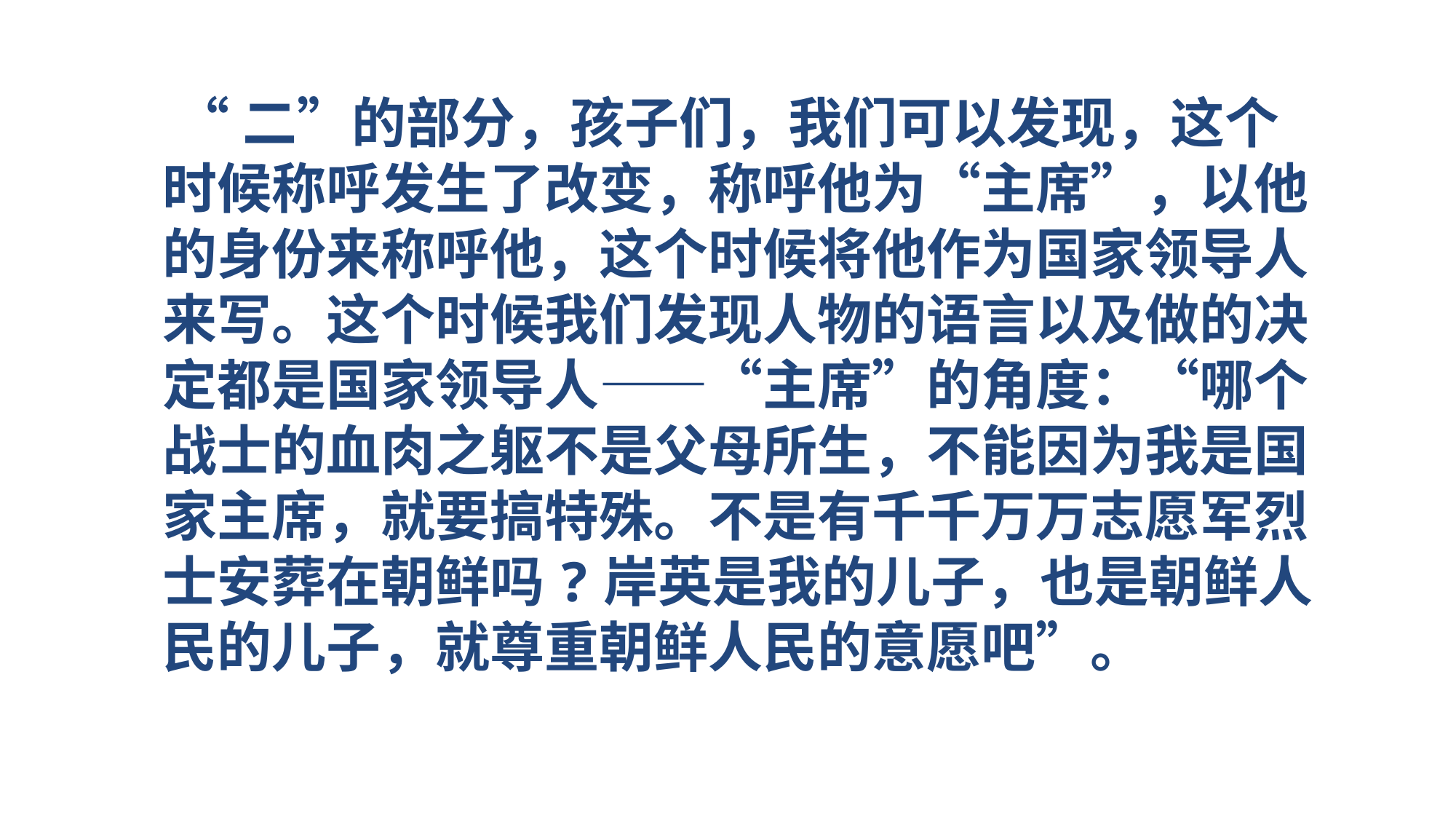

“二”的部分，孩子们，我们可以发现，这个时候称呼发生了改变，称呼他为“主席”，以他的身份来称呼他，这个时候将他作为国家领导人来写。这个时候我们发现人物的语言以及做的决定都是国家领导人——“主席”的角度：“哪个战士的血肉之躯不是父母所生，不能因为我是国家主席，就要搞特殊。不是有千千万万志愿军烈士安葬在朝鲜吗?岸英是我的儿子，也是朝鲜人民的儿子，就尊重朝鲜人民的意愿吧”。